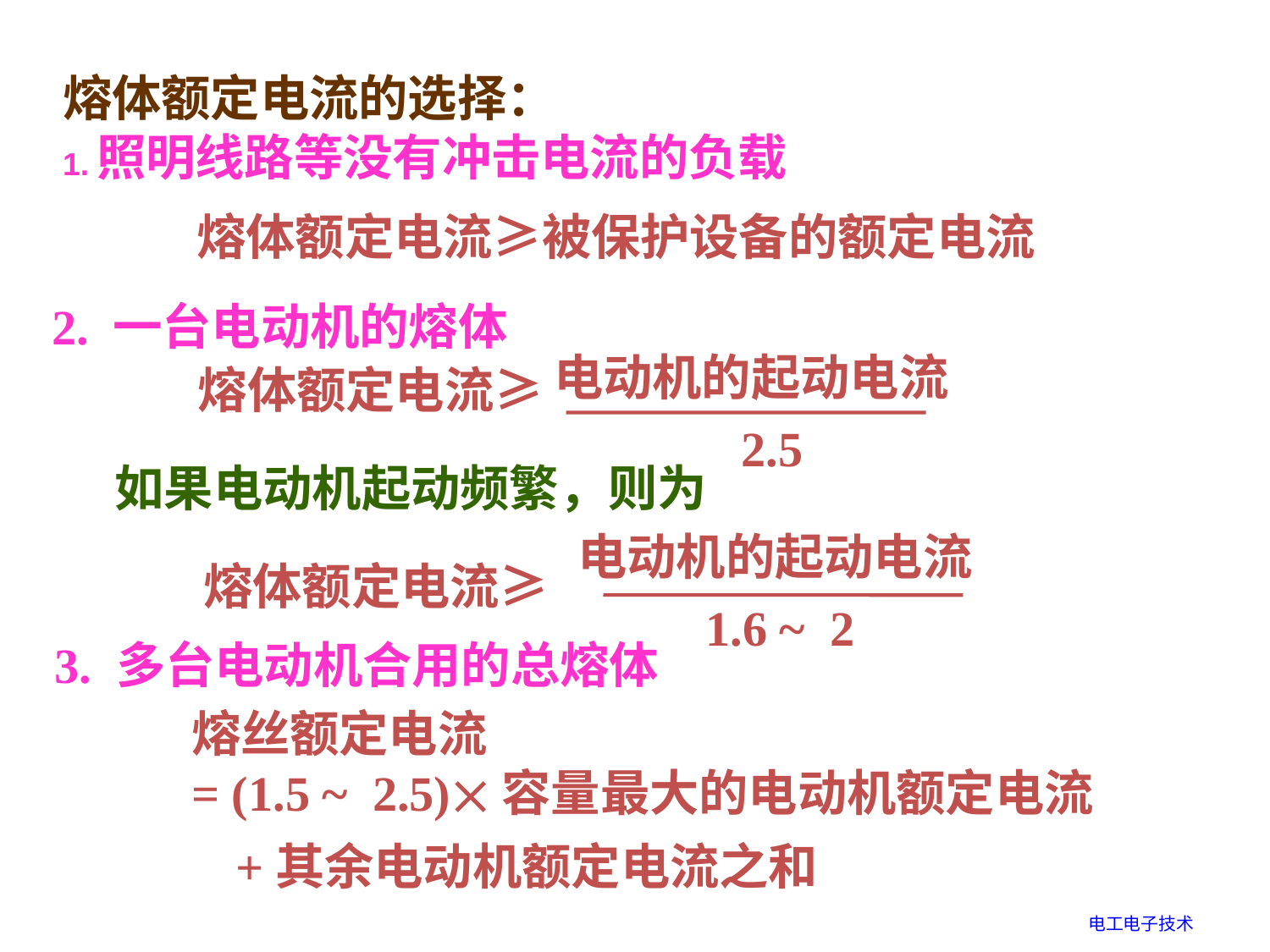

熔体额定电流的选择：
1.照明线路等没有冲击电流的负载
熔体额定电流≥被保护设备的额定电流
2. 一台电动机的熔体
电动机的起动电流
熔体额定电流≥
2.5

如果电动机起动频繁，则为
电动机的起动电流
熔体额定电流≥
1.6 ~  2

3. 多台电动机合用的总熔体
熔丝额定电流
= (1.5 ~  2.5)×容量最大的电动机额定电流
+其余电动机额定电流之和
电工电子技术